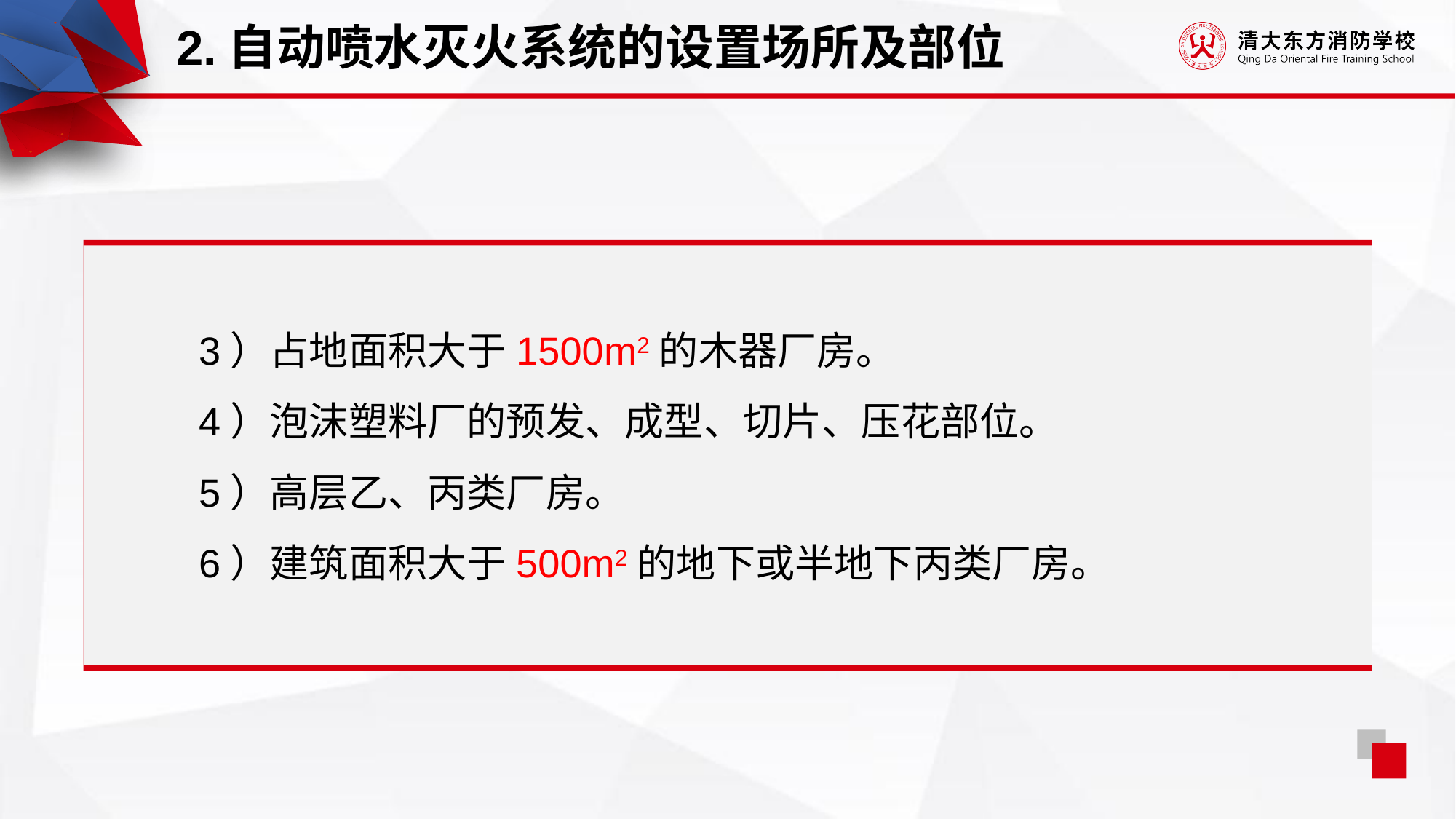

2.自动喷水灭火系统的设置场所及部位

3）占地面积大于1500m2的木器厂房。
4）泡沫塑料厂的预发、成型、切片、压花部位。
5）高层乙、丙类厂房。
6）建筑面积大于500m2的地下或半地下丙类厂房。